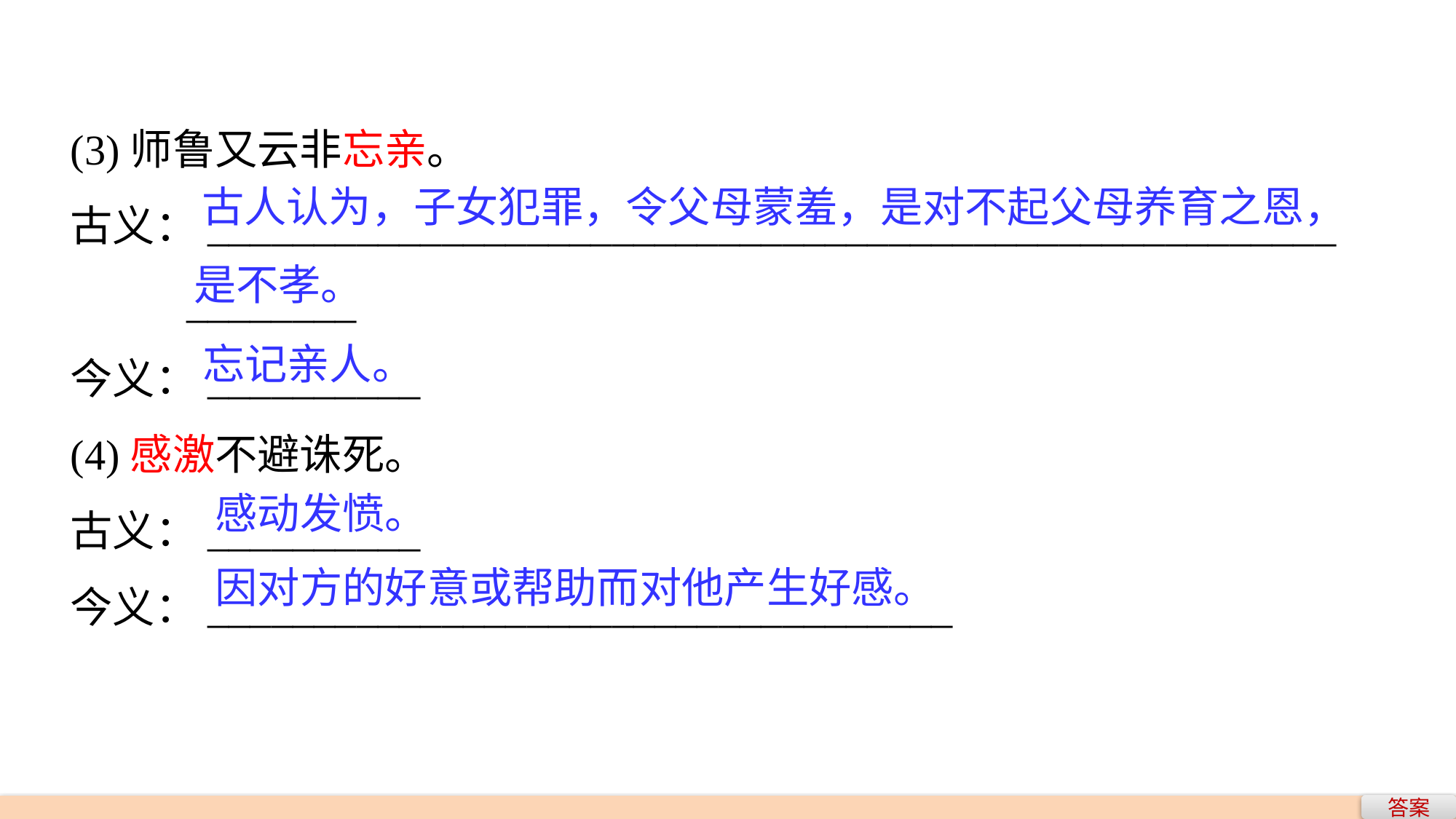

(3)师鲁又云非忘亲。
古义：_____________________________________________________
           ________
今义：__________
(4)感激不避诛死。
古义：__________
今义：___________________________________
古人认为，子女犯罪，令父母蒙羞，是对不起父母养育之恩，
是不孝。
忘记亲人。
感动发愤。
因对方的好意或帮助而对他产生好感。
答案